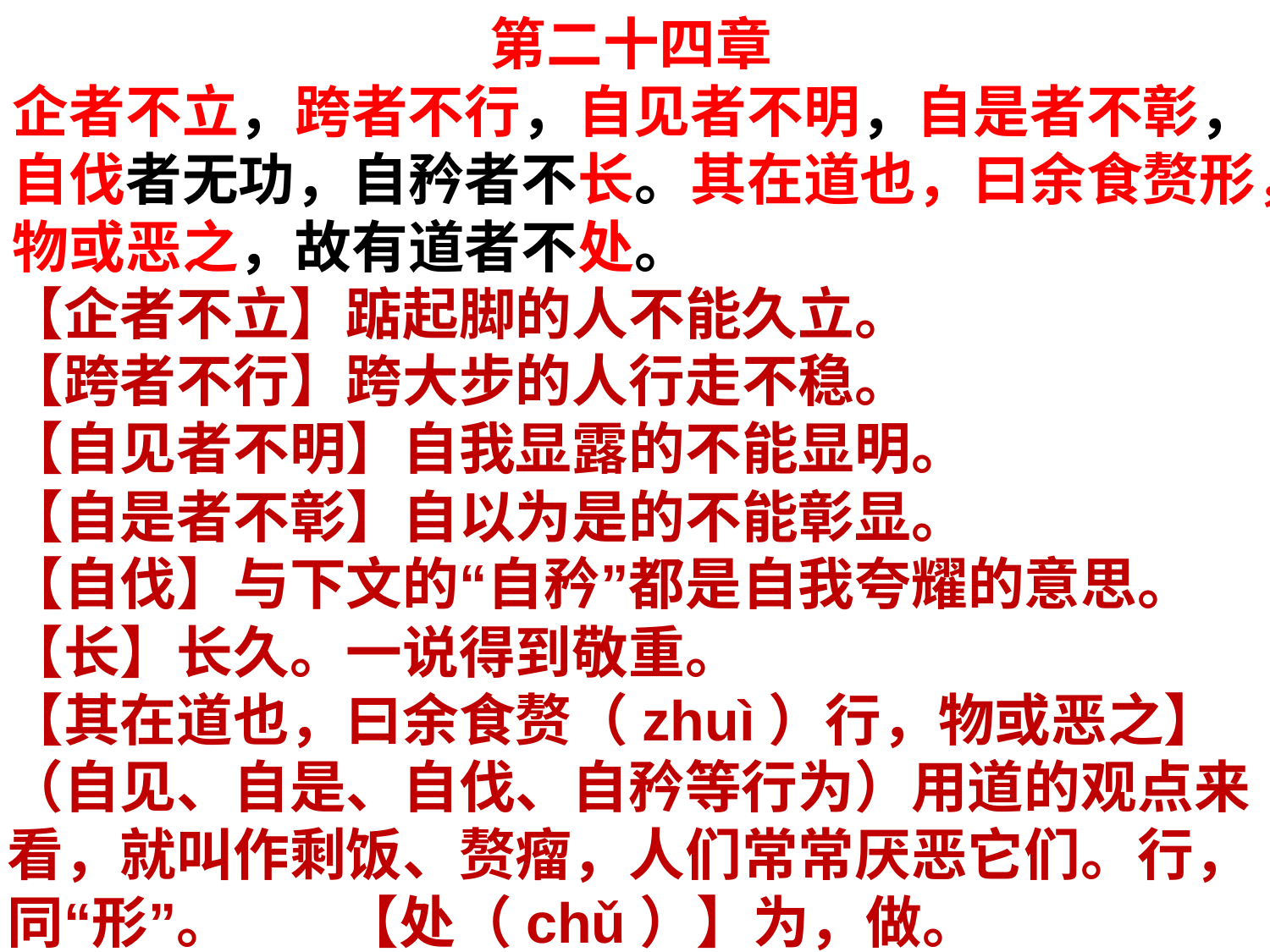

# 第二十四章
企者不立，跨者不行，自见者不明，自是者不彰，自伐者无功，自矜者不长。其在道也，曰余食赘形，物或恶之，故有道者不处。
【企者不立】踮起脚的人不能久立。
【跨者不行】跨大步的人行走不稳。
【自见者不明】自我显露的不能显明。
【自是者不彰】自以为是的不能彰显。
【自伐】与下文的“自矜”都是自我夸耀的意思。
【长】长久。一说得到敬重。
【其在道也，曰余食赘（zhuì）行，物或恶之】（自见、自是、自伐、自矜等行为）用道的观点来看，就叫作剩饭、赘瘤，人们常常厌恶它们。行，同“形”。       【处（chǔ）】为，做。